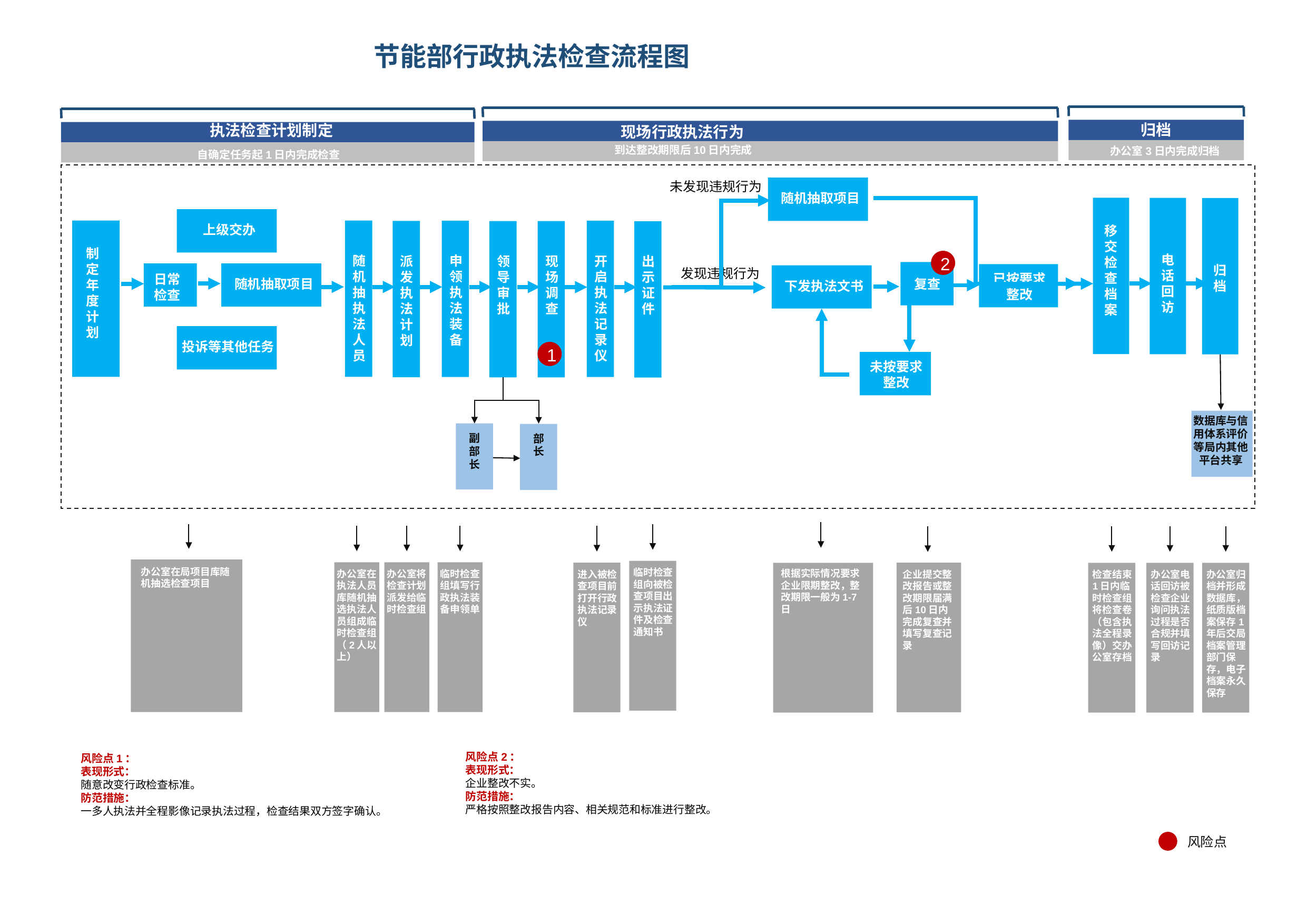

# 节能部行政执法检查流程图
归档
执法检查计划制定
现场行政执法行为

到达整改期限后10日内完成
办公室3日内完成归档
自确定任务起1日内完成检查

未发现违规行为

随机抽取项目

移交检查档案

电话回访

归档

上级交办

制定年度计划

随机抽执法人员

申领执法装备

开启执法记录仪

派发执法计划

领导审批

现场调查

出示证件
2

发现违规行为

复查

日常
检查

随机抽取项目

已按要求
整改

下发执法文书

投诉等其他任务
1

未按要求
整改
受理
材料审查
数据库与信用体系评价等局内其他平台共享

副部长

部长

检查结束1日内临时检查组将检查卷（包含执法全程录像）交办公室存档

办公室电话回访被检查企业询问执法过程是否合规并填写回访记录

办公室归档并形成数据库，纸质版档案保存1年后交局档案管理部门保存，电子档案永久保存

企业提交整改报告或整改期限届满后10日内完成复查并填写复查记录

办公室在局项目库随机抽选检查项目

临时检查组向被检查项目出示执法证件及检查通知书

根据实际情况要求企业限期整改，整改期限一般为1-7日
办公室在执法人员库随机抽选执法人员组成临时检查组（2人以上）
办公室将检查计划派发给临时检查组
临时检查组填写行政执法装备申领单
进入被检查项目前打开行政执法记录仪
随机确认：
1、主办人
2、协办人

风险点2：
表现形式：
企业整改不实。
防范措施：
严格按照整改报告内容、相关规范和标准进行整改。
风险点1：
表现形式：
随意改变行政检查标准。
防范措施：
一多人执法并全程影像记录执法过程，检查结果双方签字确认。
风险点